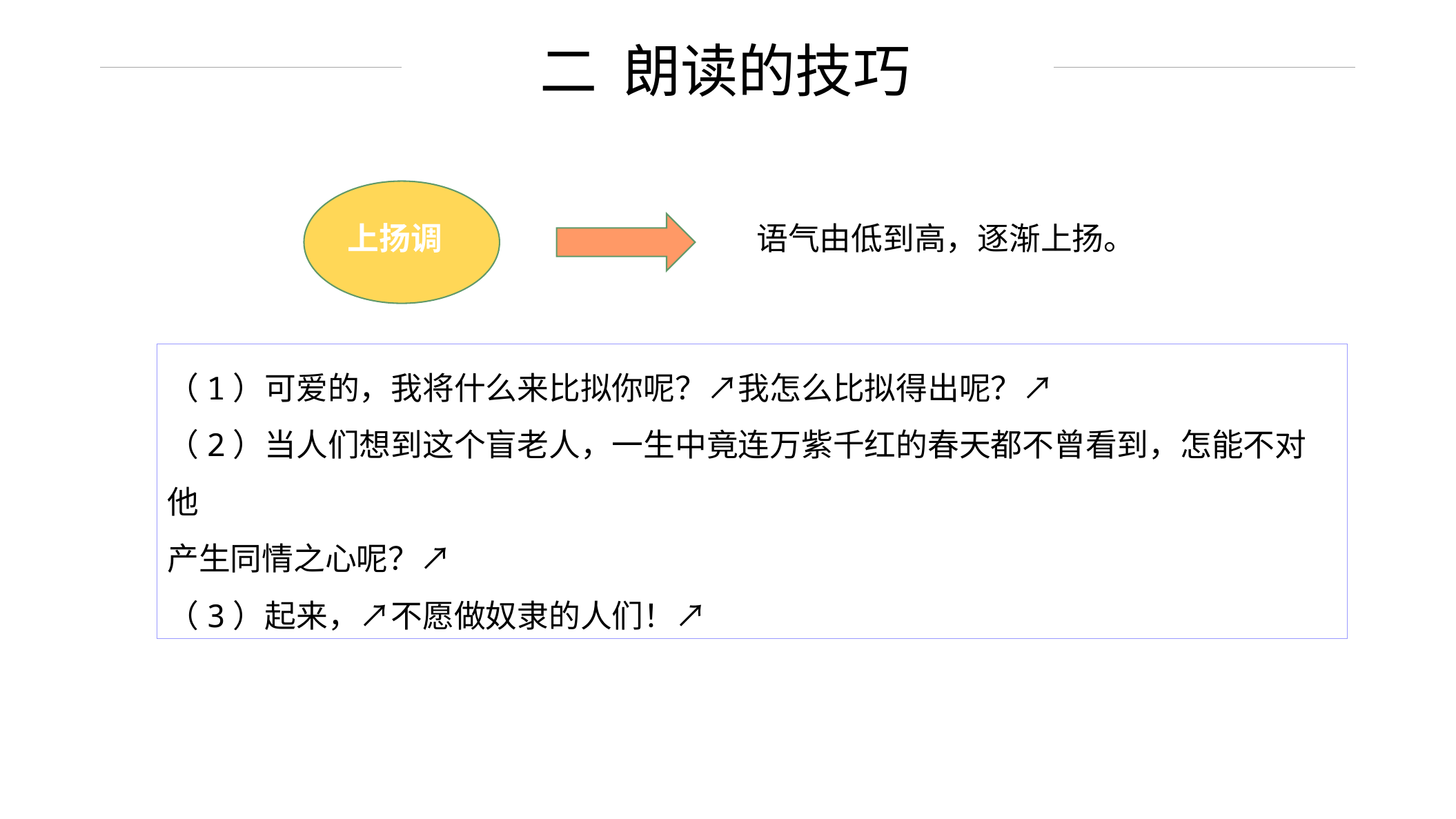

二  朗读的技巧

上扬调

语气由低到高，逐渐上扬。
（1）可爱的，我将什么来比拟你呢？↗我怎么比拟得出呢？↗
（2）当人们想到这个盲老人，一生中竟连万紫千红的春天都不曾看到，怎能不对他
产生同情之心呢？↗
（3）起来，↗不愿做奴隶的人们！↗